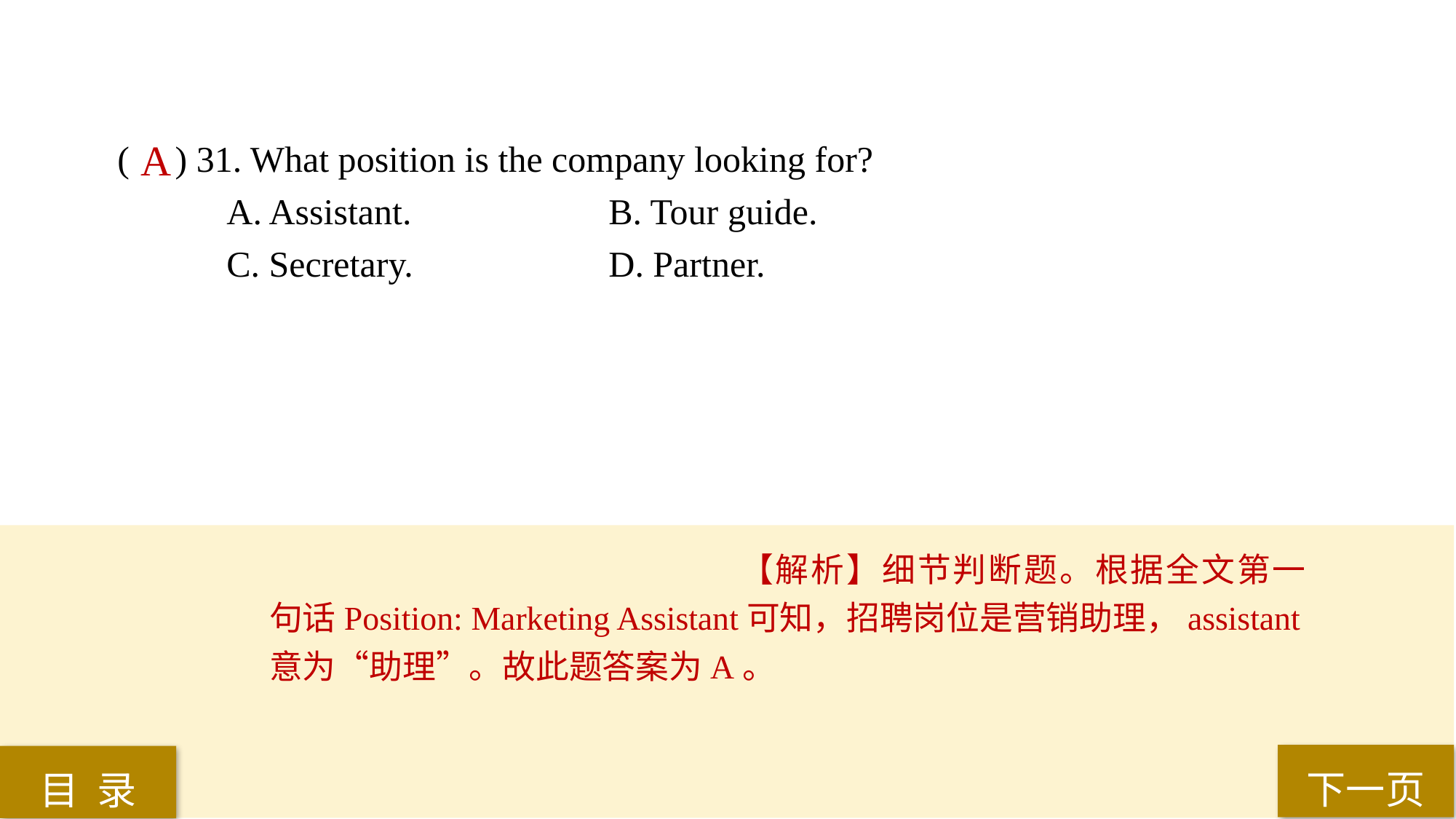

(     ) 31. What position is the company looking for?
A. Assistant. 		B. Tour guide.
C. Secretary. 		D. Partner.
A
【解析】细节判断题。根据全文第一句话Position: Marketing Assistant可知，招聘岗位是营销助理，assistant意为“助理”。故此题答案为A。